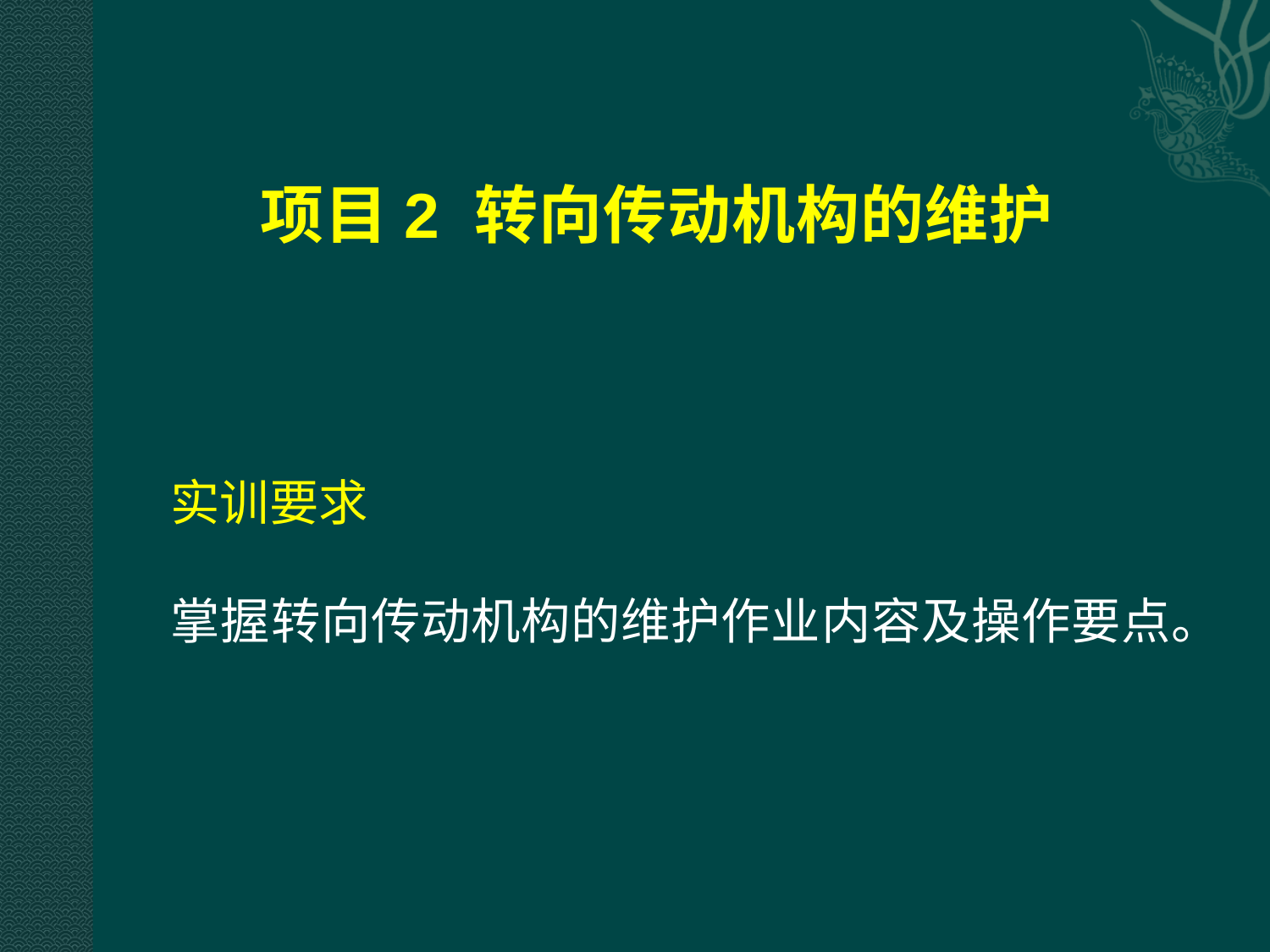

项目2 转向传动机构的维护
实训要求
掌握转向传动机构的维护作业内容及操作要点。